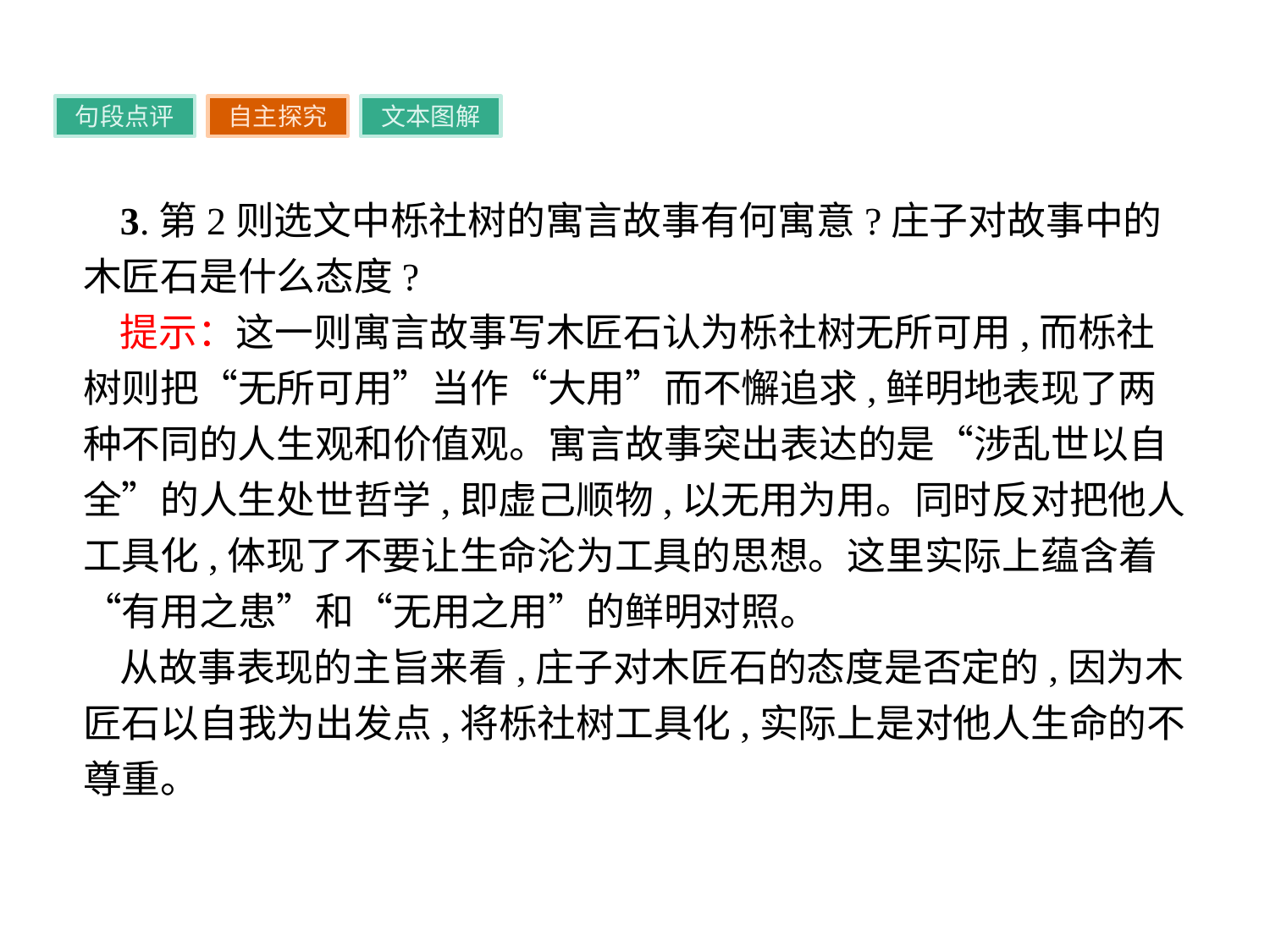

句段点评
自主探究
文本图解
3.第2则选文中栎社树的寓言故事有何寓意?庄子对故事中的木匠石是什么态度?
提示：这一则寓言故事写木匠石认为栎社树无所可用,而栎社树则把“无所可用”当作“大用”而不懈追求,鲜明地表现了两种不同的人生观和价值观。寓言故事突出表达的是“涉乱世以自全”的人生处世哲学,即虚己顺物,以无用为用。同时反对把他人工具化,体现了不要让生命沦为工具的思想。这里实际上蕴含着“有用之患”和“无用之用”的鲜明对照。
从故事表现的主旨来看,庄子对木匠石的态度是否定的,因为木匠石以自我为出发点,将栎社树工具化,实际上是对他人生命的不尊重。